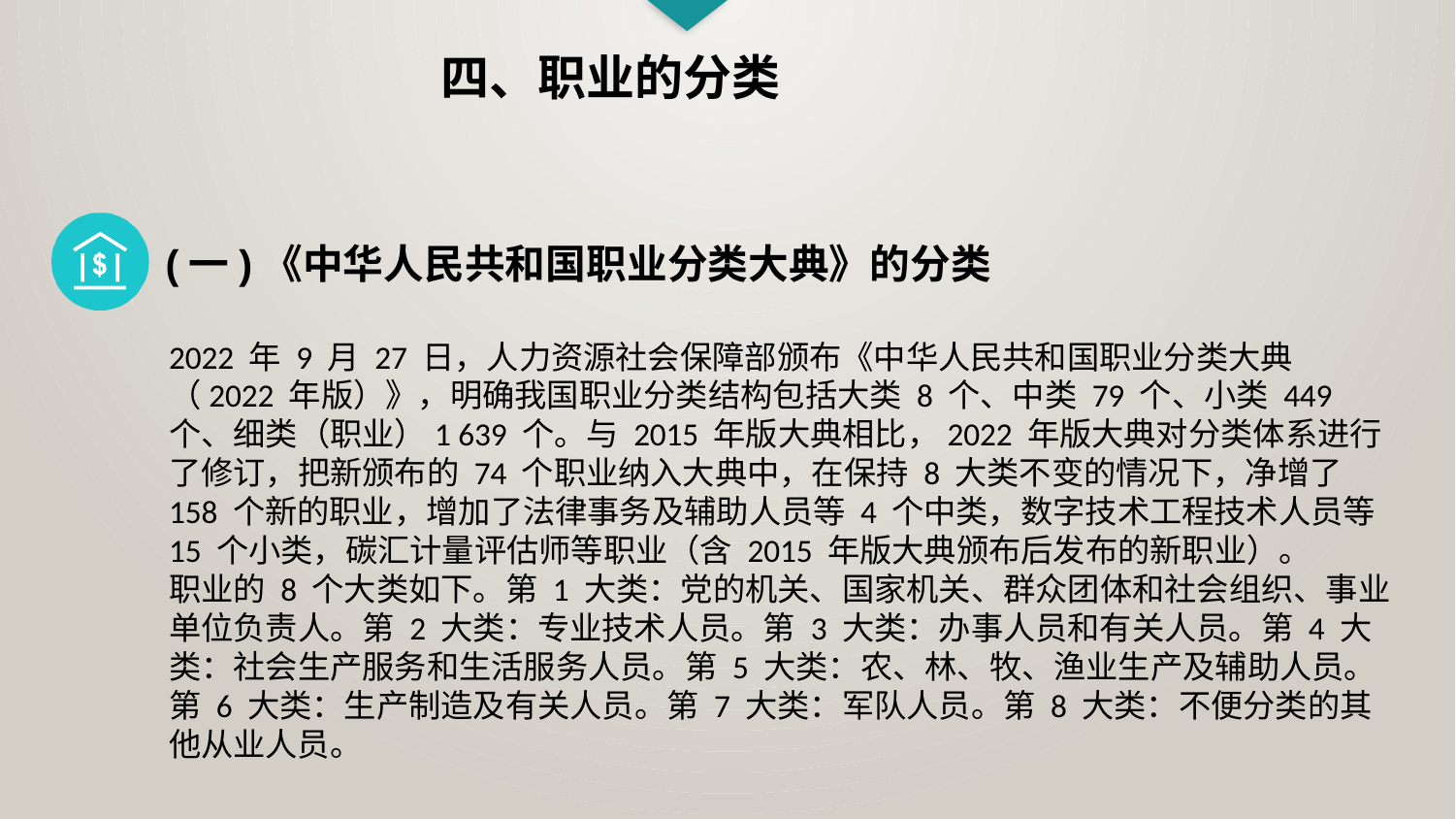

四、职业的分类

(一)《中华人民共和国职业分类大典》的分类
2022 年 9 月 27 日，人力资源社会保障部颁布《中华人民共和国职业分类大典（2022 年版）》，明确我国职业分类结构包括大类 8 个、中类 79 个、小类 449 个、细类（职业）1 639 个。与 2015 年版大典相比，2022 年版大典对分类体系进行了修订，把新颁布的 74 个职业纳入大典中，在保持 8 大类不变的情况下，净增了 158 个新的职业，增加了法律事务及辅助人员等 4 个中类，数字技术工程技术人员等 15 个小类，碳汇计量评估师等职业（含 2015 年版大典颁布后发布的新职业）。
职业的 8 个大类如下。第 1 大类：党的机关、国家机关、群众团体和社会组织、事业单位负责人。第 2 大类：专业技术人员。第 3 大类：办事人员和有关人员。第 4 大类：社会生产服务和生活服务人员。第 5 大类：农、林、牧、渔业生产及辅助人员。第 6 大类：生产制造及有关人员。第 7 大类：军队人员。第 8 大类：不便分类的其他从业人员。

20